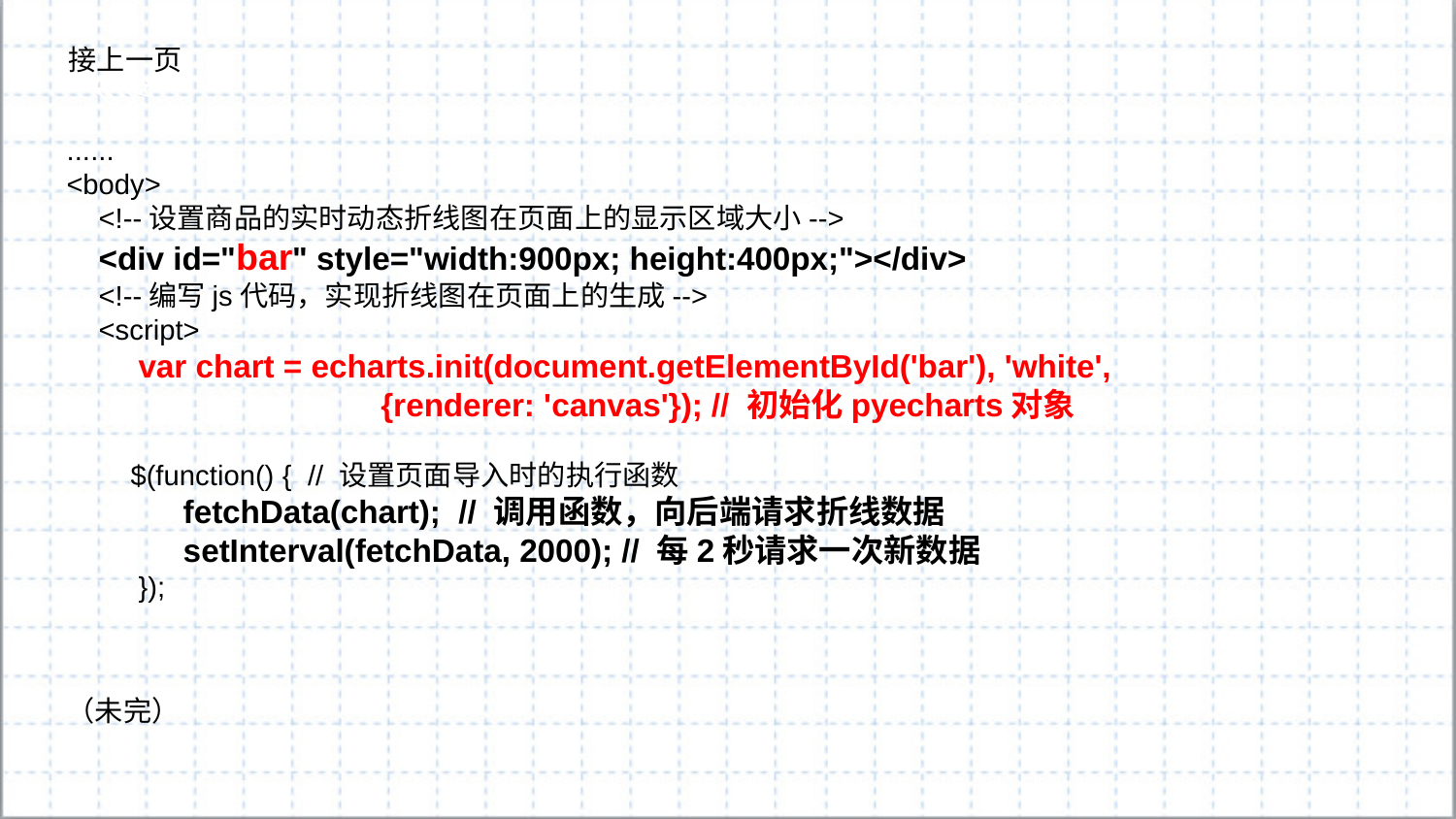

接上一页
......
<body>
    <!--设置商品的实时动态折线图在页面上的显示区域大小-->
    <div id="bar" style="width:900px; height:400px;"></div>
    <!--编写js代码，实现折线图在页面上的生成-->
    <script>
        var chart = echarts.init(document.getElementById('bar'), 'white',
                                   {renderer: 'canvas'}); // 初始化pyecharts对象

        $(function() {  // 设置页面导入时的执行函数
             fetchData(chart);  // 调用函数，向后端请求折线数据
             setInterval(fetchData, 2000); // 每2秒请求一次新数据
         });
（未完）